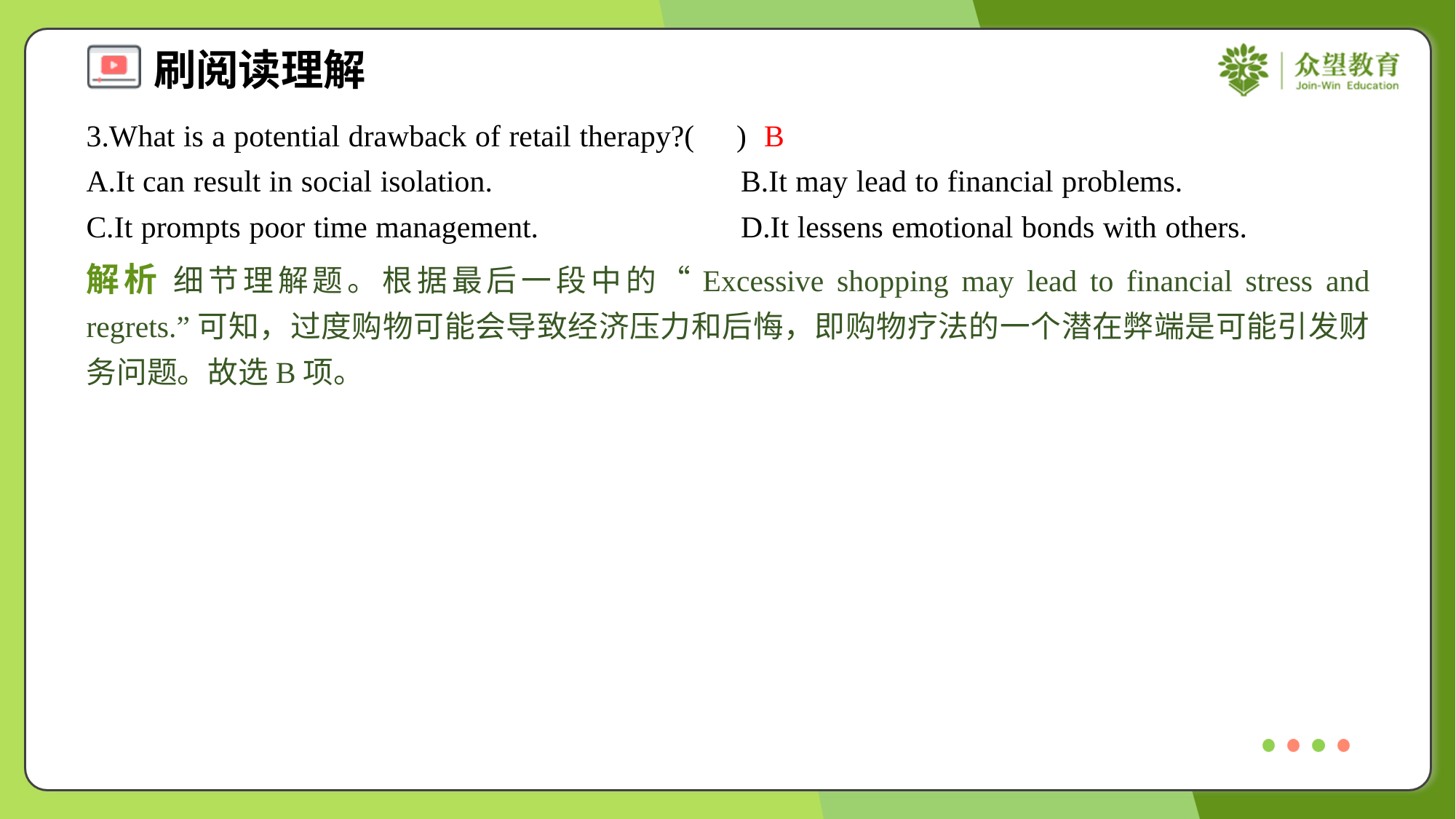

3.What is a potential drawback of retail therapy?(     )
B
A.It can result in social isolation.	B.It may lead to financial problems.
C.It prompts poor time management.	D.It lessens emotional bonds with others.
解析 细节理解题。根据最后一段中的“Excessive shopping may lead to financial stress and regrets.”可知，过度购物可能会导致经济压力和后悔，即购物疗法的一个潜在弊端是可能引发财务问题。故选B项。